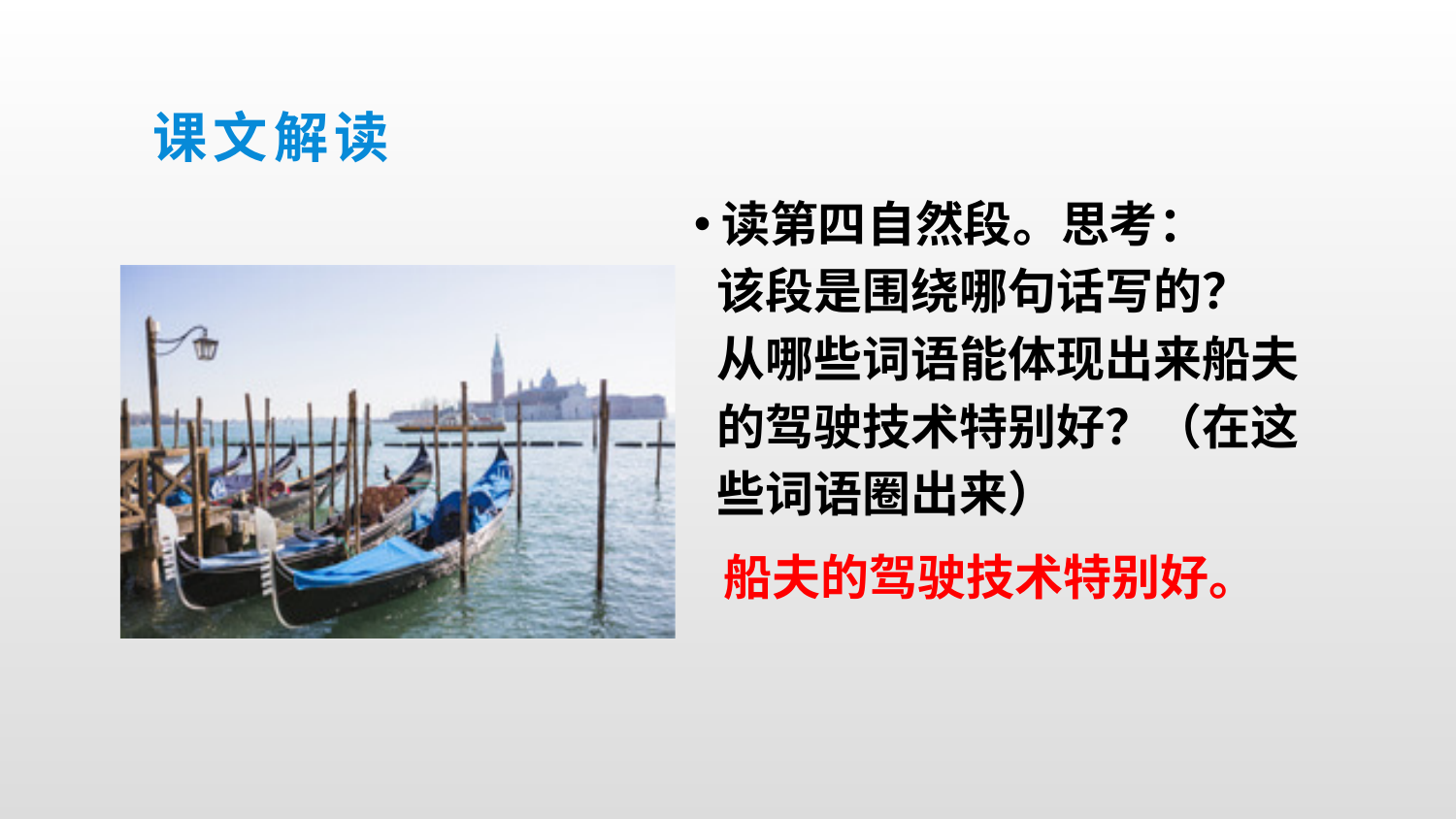

课文解读
读第四自然段。思考：
 该段是围绕哪句话写的？
 从哪些词语能体现出来船夫
 的驾驶技术特别好？（在这
 些词语圈出来）

船夫的驾驶技术特别好。